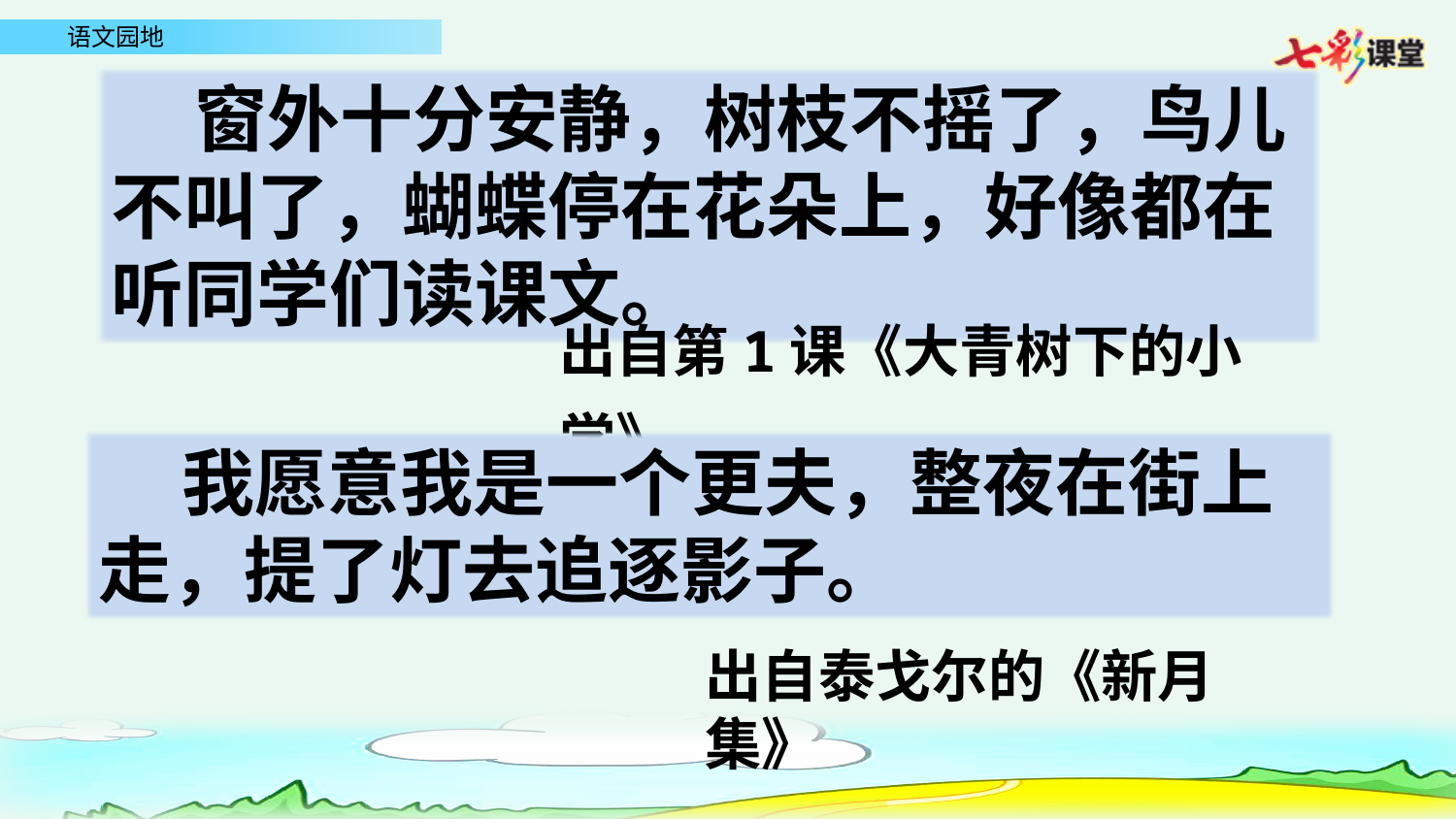

窗外十分安静，树枝不摇了，鸟儿不叫了，蝴蝶停在花朵上，好像都在听同学们读课文。
出自第1课《大青树下的小学》
    我愿意我是一个更夫，整夜在街上走，提了灯去追逐影子。
出自泰戈尔的《新月集》